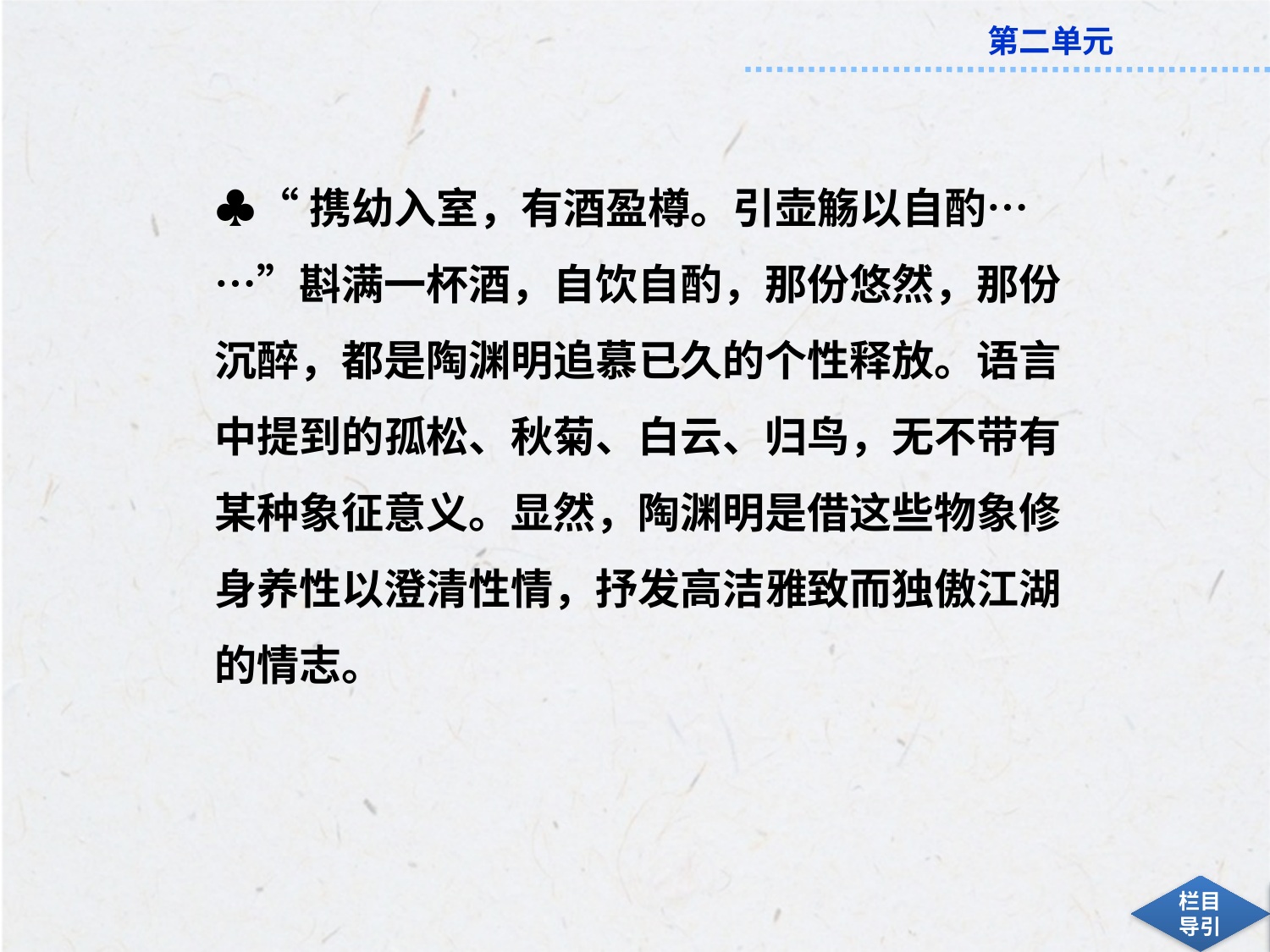

♣“携幼入室，有酒盈樽。引壶觞以自酌……”斟满一杯酒，自饮自酌，那份悠然，那份沉醉，都是陶渊明追慕已久的个性释放。语言中提到的孤松、秋菊、白云、归鸟，无不带有某种象征意义。显然，陶渊明是借这些物象修身养性以澄清性情，抒发高洁雅致而独傲江湖的情志。